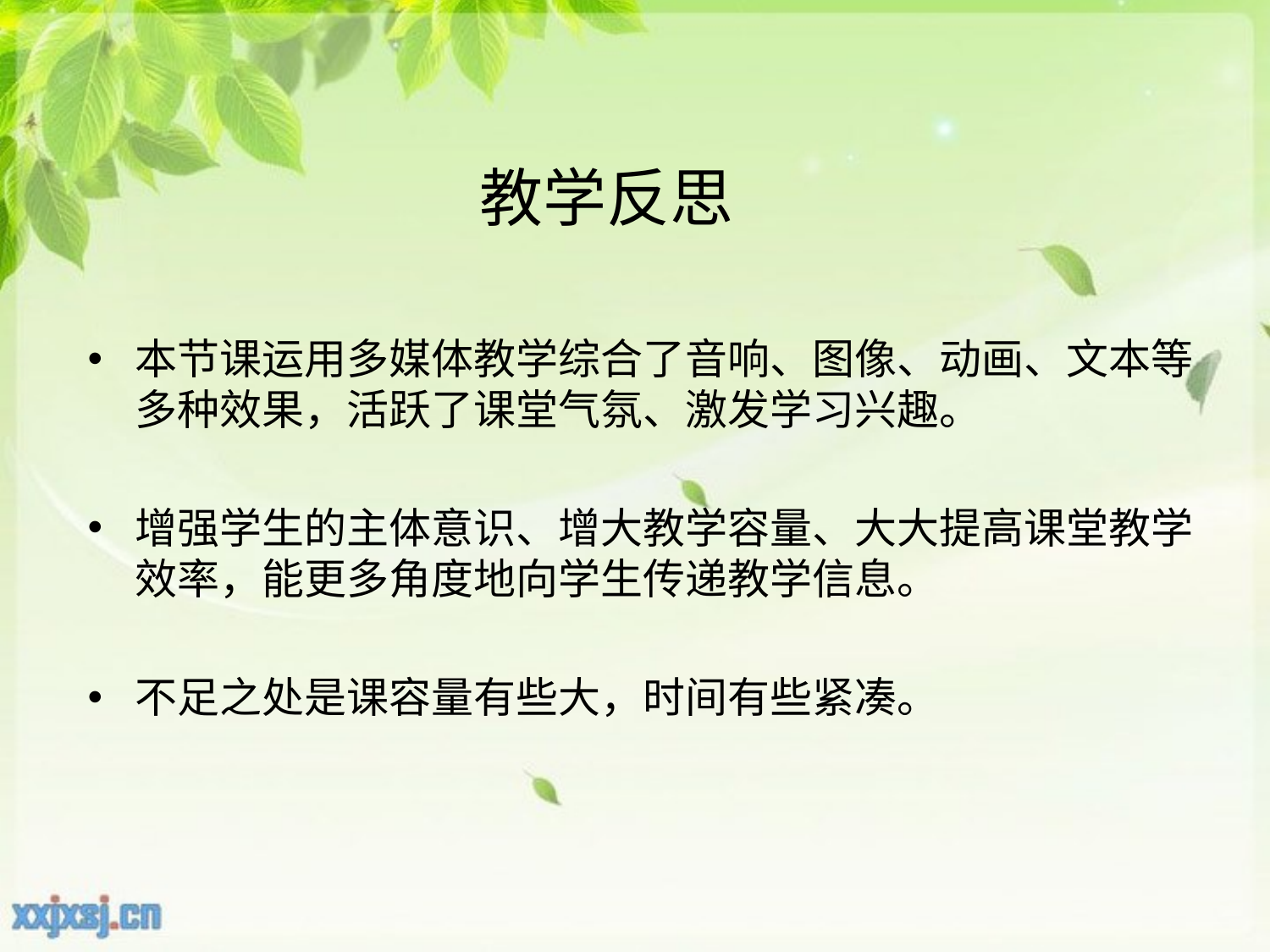

# 教学反思
本节课运用多媒体教学综合了音响、图像、动画、文本等多种效果，活跃了课堂气氛、激发学习兴趣。

增强学生的主体意识、增大教学容量、大大提高课堂教学效率，能更多角度地向学生传递教学信息。

不足之处是课容量有些大，时间有些紧凑。